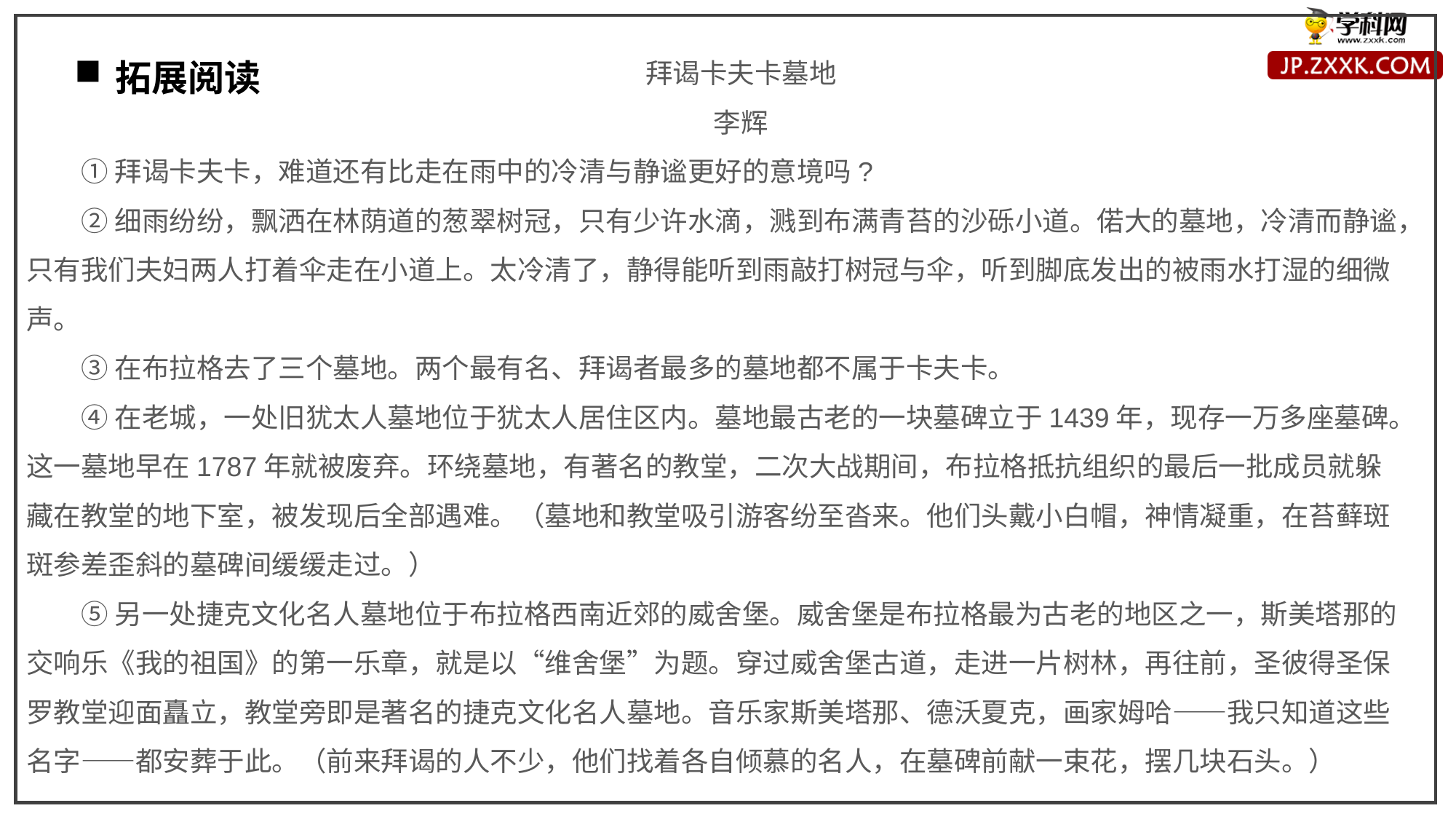

拜谒卡夫卡墓地
李辉
①拜谒卡夫卡，难道还有比走在雨中的冷清与静谧更好的意境吗?
②细雨纷纷，飘洒在林荫道的葱翠树冠，只有少许水滴，溅到布满青苔的沙砾小道。偌大的墓地，冷清而静谧，只有我们夫妇两人打着伞走在小道上。太冷清了，静得能听到雨敲打树冠与伞，听到脚底发出的被雨水打湿的细微声。
③在布拉格去了三个墓地。两个最有名、拜谒者最多的墓地都不属于卡夫卡。
④在老城，一处旧犹太人墓地位于犹太人居住区内。墓地最古老的一块墓碑立于1439年，现存一万多座墓碑。这一墓地早在1787年就被废弃。环绕墓地，有著名的教堂，二次大战期间，布拉格抵抗组织的最后一批成员就躲藏在教堂的地下室，被发现后全部遇难。（墓地和教堂吸引游客纷至沓来。他们头戴小白帽，神情凝重，在苔藓斑斑参差歪斜的墓碑间缓缓走过。）
⑤另一处捷克文化名人墓地位于布拉格西南近郊的威舍堡。威舍堡是布拉格最为古老的地区之一，斯美塔那的交响乐《我的祖国》的第一乐章，就是以“维舍堡”为题。穿过威舍堡古道，走进一片树林，再往前，圣彼得圣保罗教堂迎面矗立，教堂旁即是著名的捷克文化名人墓地。音乐家斯美塔那、德沃夏克，画家姆哈——我只知道这些名字——都安葬于此。（前来拜谒的人不少，他们找着各自倾慕的名人，在墓碑前献一束花，摆几块石头。）
拓展阅读